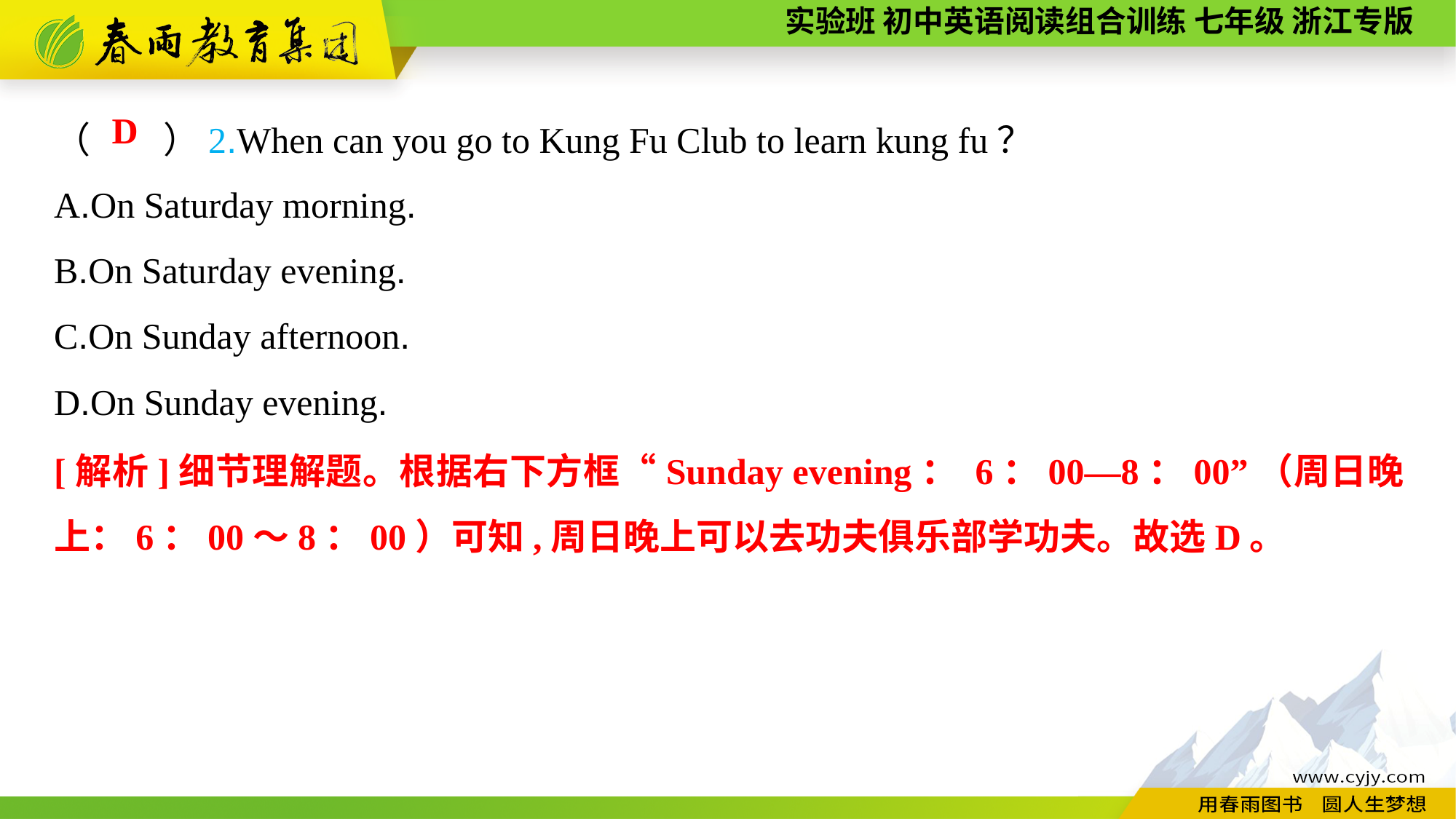

（　　）2.When can you go to Kung Fu Club to learn kung fu？
A.On Saturday morning.
B.On Saturday evening.
C.On Sunday afternoon.
D.On Sunday evening.
 D
[解析]细节理解题。根据右下方框“Sunday evening： 6：00—8：00”（周日晚上：6：00～8：00）可知,周日晚上可以去功夫俱乐部学功夫。故选D。